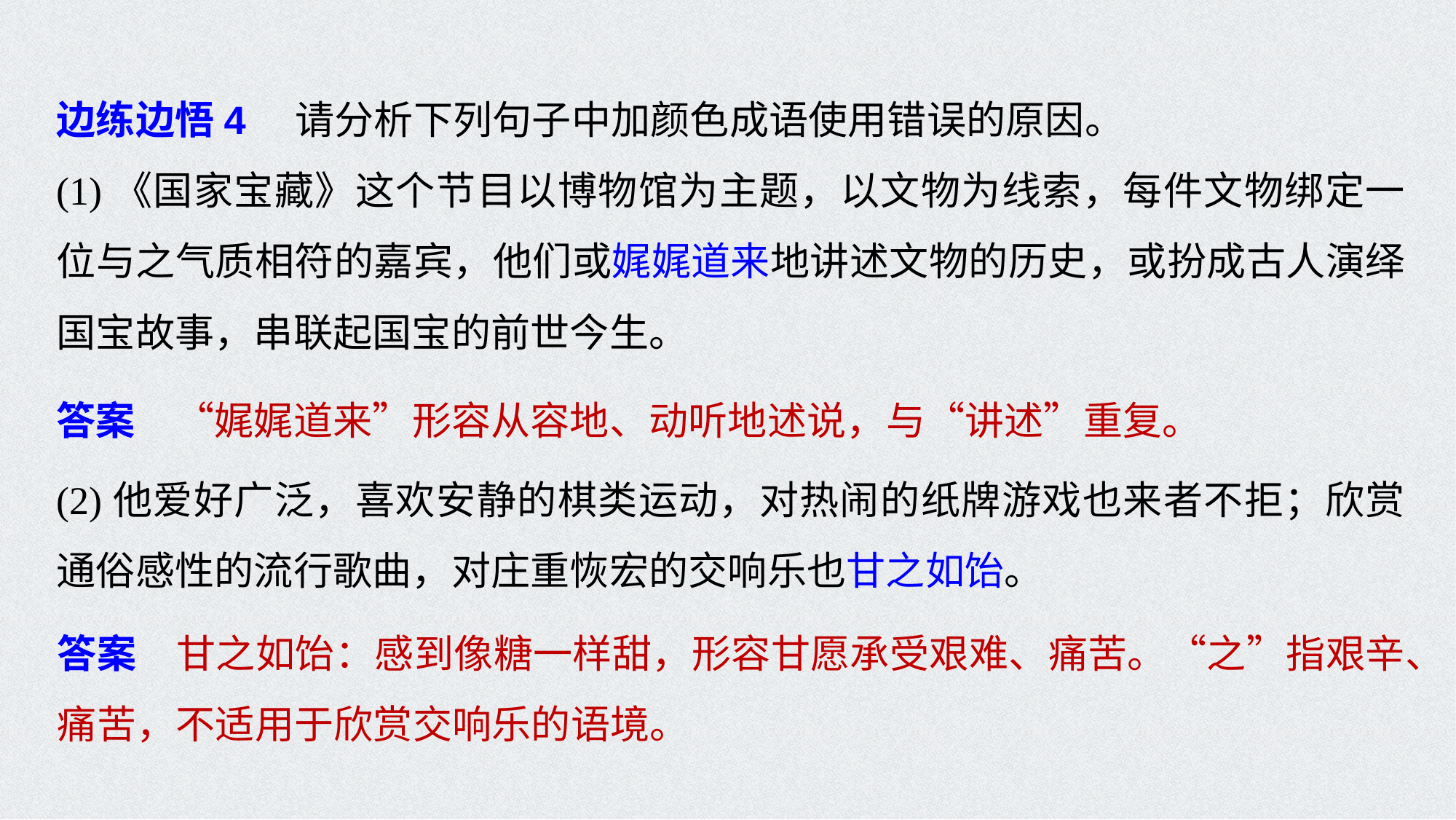

边练边悟4　请分析下列句子中加颜色成语使用错误的原因。
(1)《国家宝藏》这个节目以博物馆为主题，以文物为线索，每件文物绑定一位与之气质相符的嘉宾，他们或娓娓道来地讲述文物的历史，或扮成古人演绎国宝故事，串联起国宝的前世今生。
答案　“娓娓道来”形容从容地、动听地述说，与“讲述”重复。
(2)他爱好广泛，喜欢安静的棋类运动，对热闹的纸牌游戏也来者不拒；欣赏通俗感性的流行歌曲，对庄重恢宏的交响乐也甘之如饴。
答案　甘之如饴：感到像糖一样甜，形容甘愿承受艰难、痛苦。“之”指艰辛、痛苦，不适用于欣赏交响乐的语境。